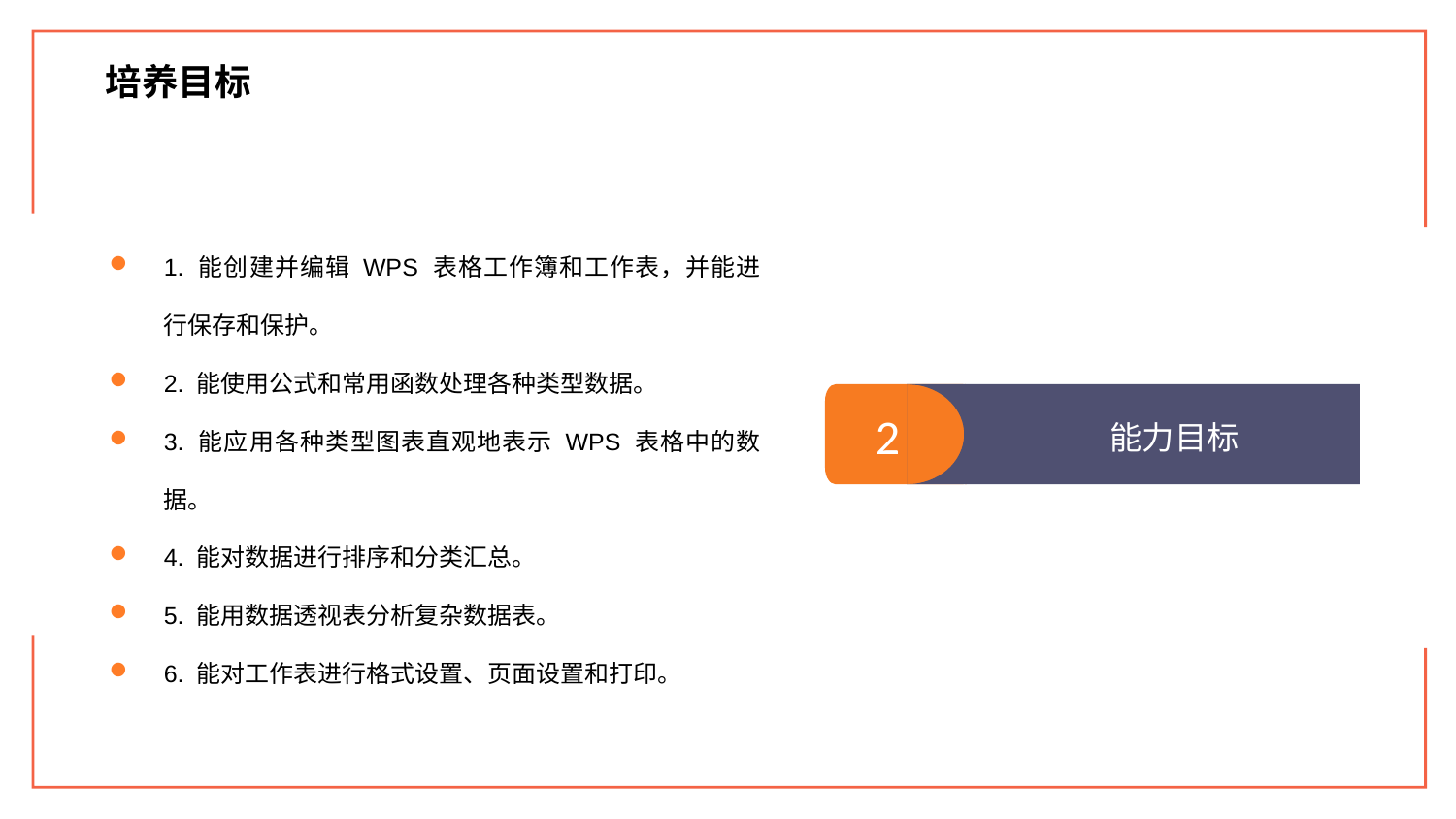

培养目标
1. 能创建并编辑 WPS 表格工作簿和工作表，并能进行保存和保护。
2. 能使用公式和常用函数处理各种类型数据。
3. 能应用各种类型图表直观地表示 WPS 表格中的数据。
4. 能对数据进行排序和分类汇总。
5. 能用数据透视表分析复杂数据表。
6. 能对工作表进行格式设置、页面设置和打印。

2
能力目标